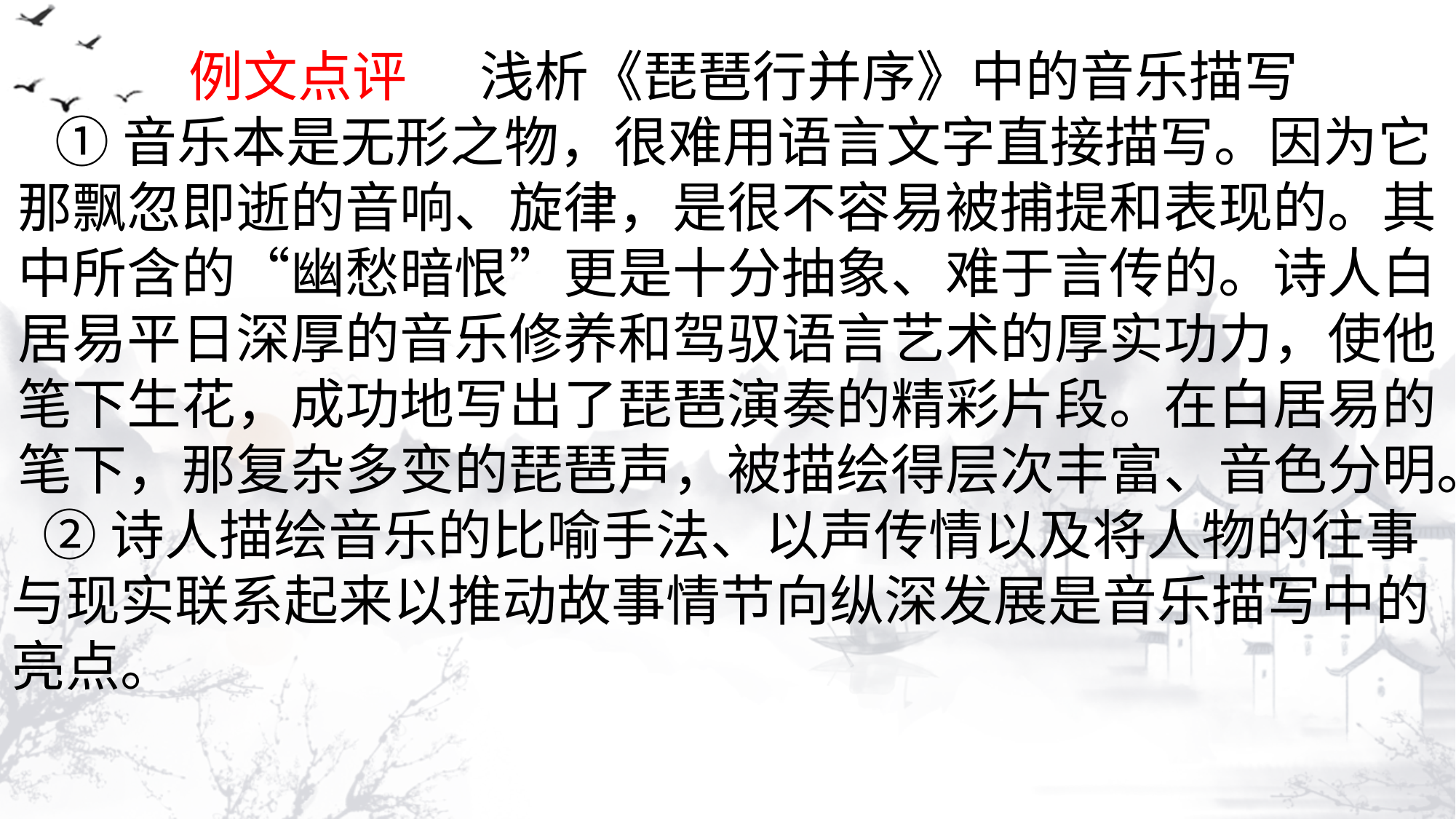

例文点评      浅析《琵琶行并序》中的音乐描写
①音乐本是无形之物，很难用语言文字直接描写。因为它那飘忽即逝的音响、旋律，是很不容易被捕提和表现的。其中所含的“幽愁暗恨”更是十分抽象、难于言传的。诗人白居易平日深厚的音乐修养和驾驭语言艺术的厚实功力，使他笔下生花，成功地写出了琵琶演奏的精彩片段。在白居易的笔下，那复杂多变的琵琶声，被描绘得层次丰富、音色分明。
②诗人描绘音乐的比喻手法、以声传情以及将人物的往事与现实联系起来以推动故事情节向纵深发展是音乐描写中的亮点。